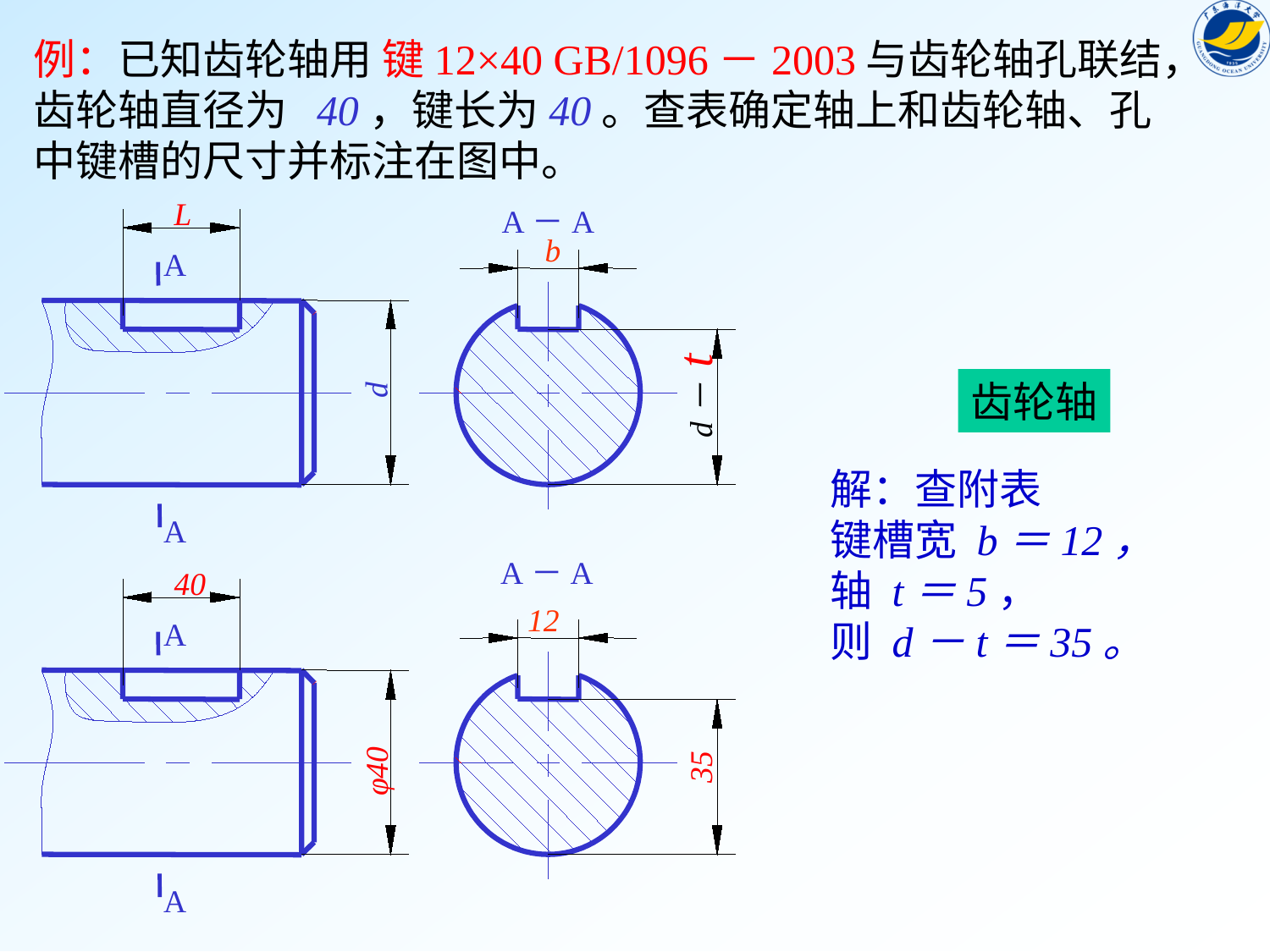

例：已知齿轮轴用 键12×40 GB/1096－2003与齿轮轴孔联结，齿轮轴直径为  40，键长为40。查表确定轴上和齿轮轴、孔中键槽的尺寸并标注在图中。
L

A－A
b

A

d

d－ t

A
齿轮轴
解：查附表
键槽宽 b＝12，
轴 t＝5，
则 d－t＝35。
A－A
40

12
A

35
φ40

A